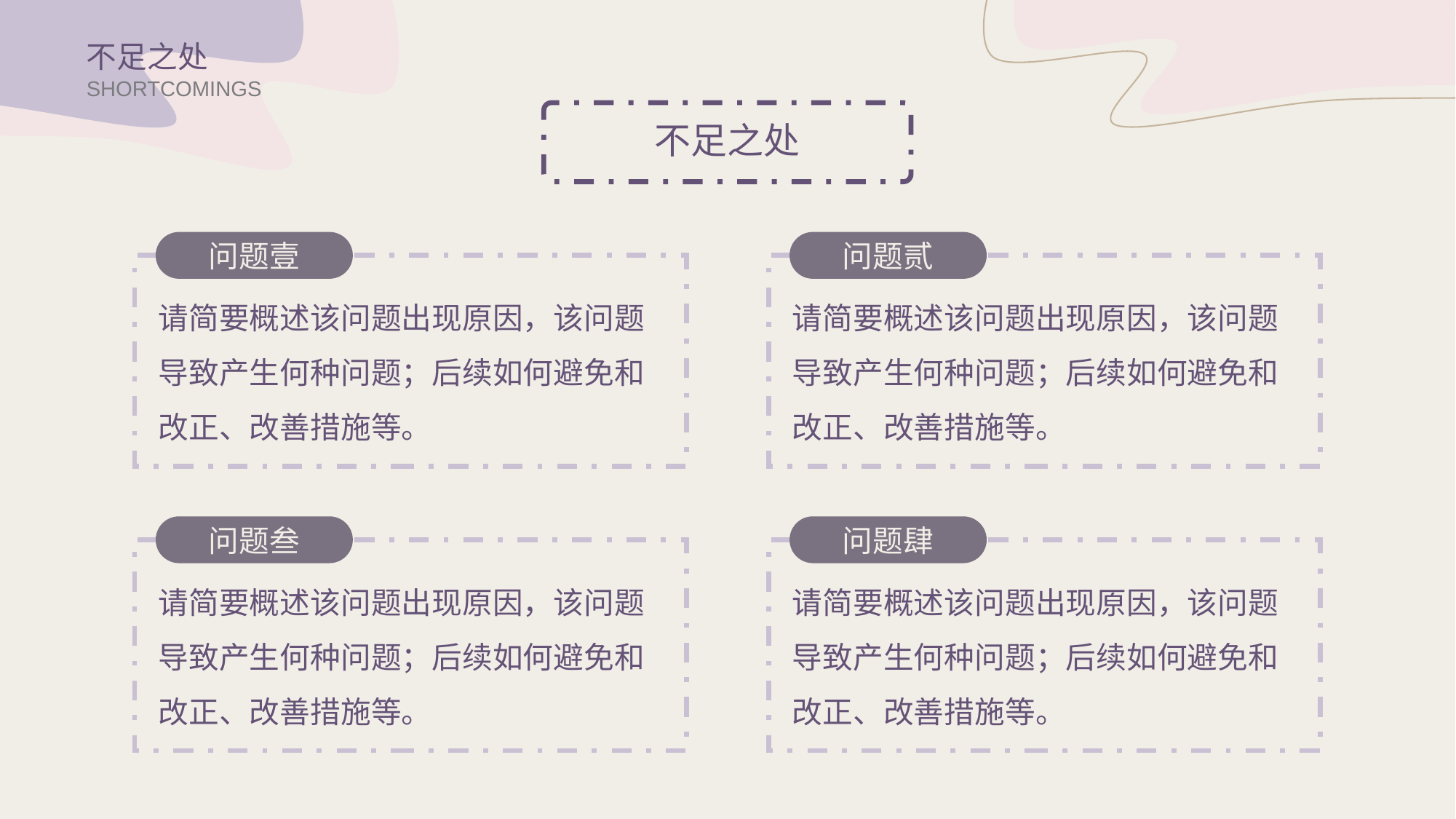

不足之处
SHORTCOMINGS
不足之处
问题壹

请简要概述该问题出现原因，该问题导致产生何种问题；后续如何避免和改正、改善措施等。
问题贰

请简要概述该问题出现原因，该问题导致产生何种问题；后续如何避免和改正、改善措施等。
问题叁

请简要概述该问题出现原因，该问题导致产生何种问题；后续如何避免和改正、改善措施等。
问题肆

请简要概述该问题出现原因，该问题导致产生何种问题；后续如何避免和改正、改善措施等。